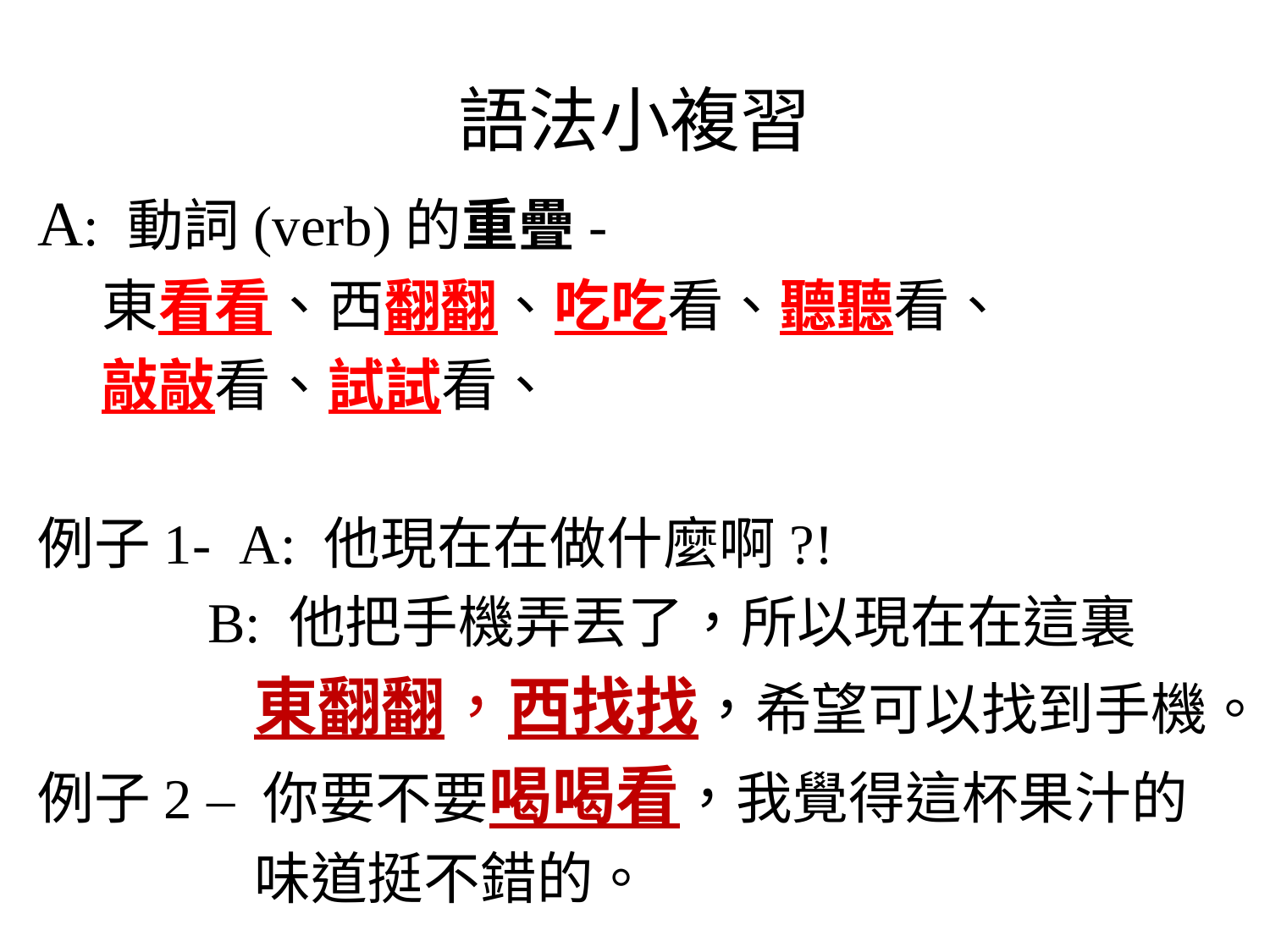

# 語法小複習
A: 動詞(verb)的重疊-
    東看看、西翻翻、吃吃看、聽聽看、
    敲敲看、試試看、

例子1-  A: 他現在在做什麼啊?!
            B: 他把手機弄丟了，所以現在在這裏
                東翻翻，西找找，希望可以找到手機。
例子2 – 你要不要喝喝看，我覺得這杯果汁的
                味道挺不錯的。